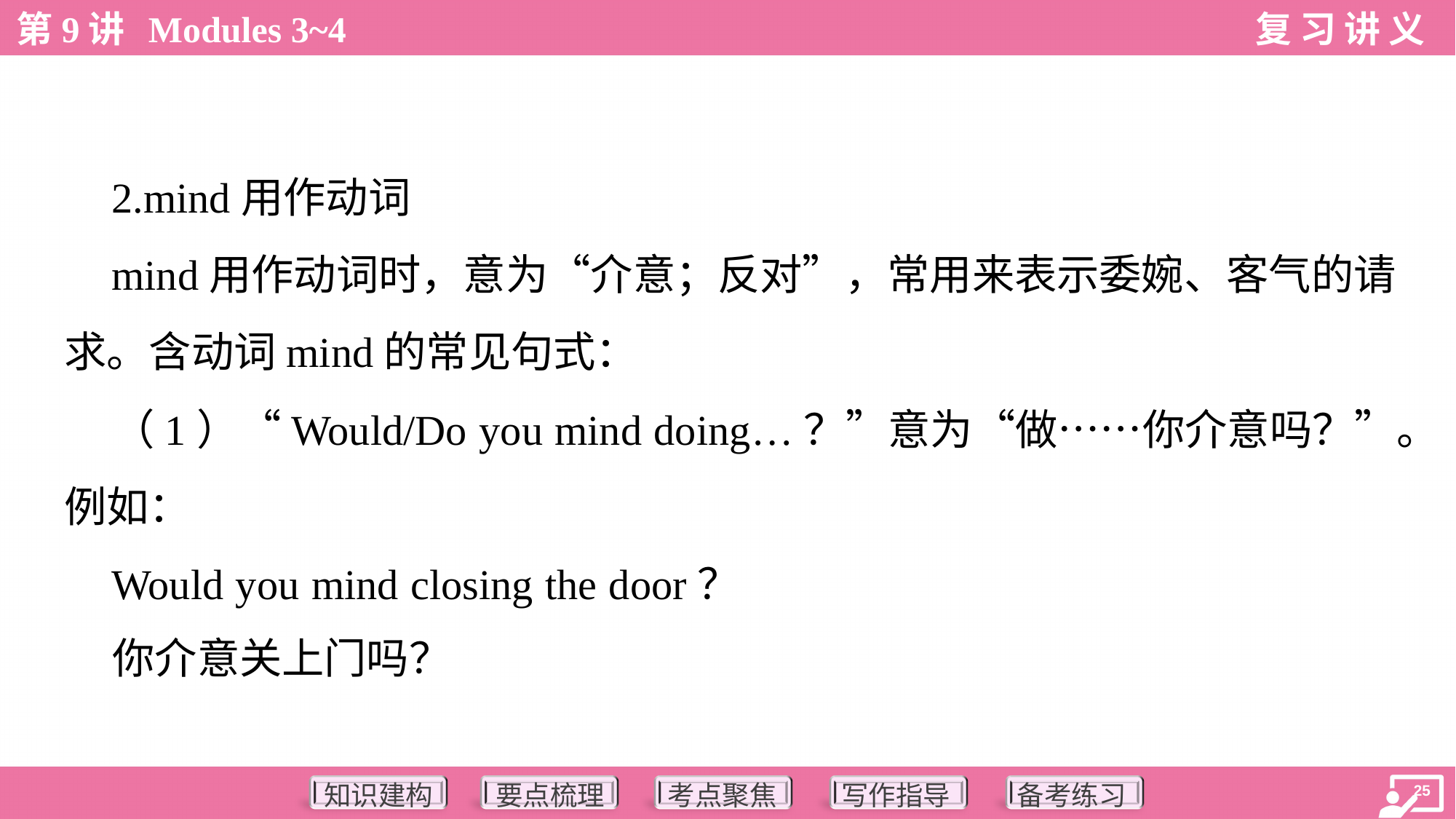

2.mind用作动词
    mind用作动词时，意为“介意；反对”，常用来表示委婉、客气的请
求。含动词mind的常见句式：
    （1）“Would/Do you mind doing…？”意为“做……你介意吗？”。
例如：
    Would you mind closing the door？
    你介意关上门吗？